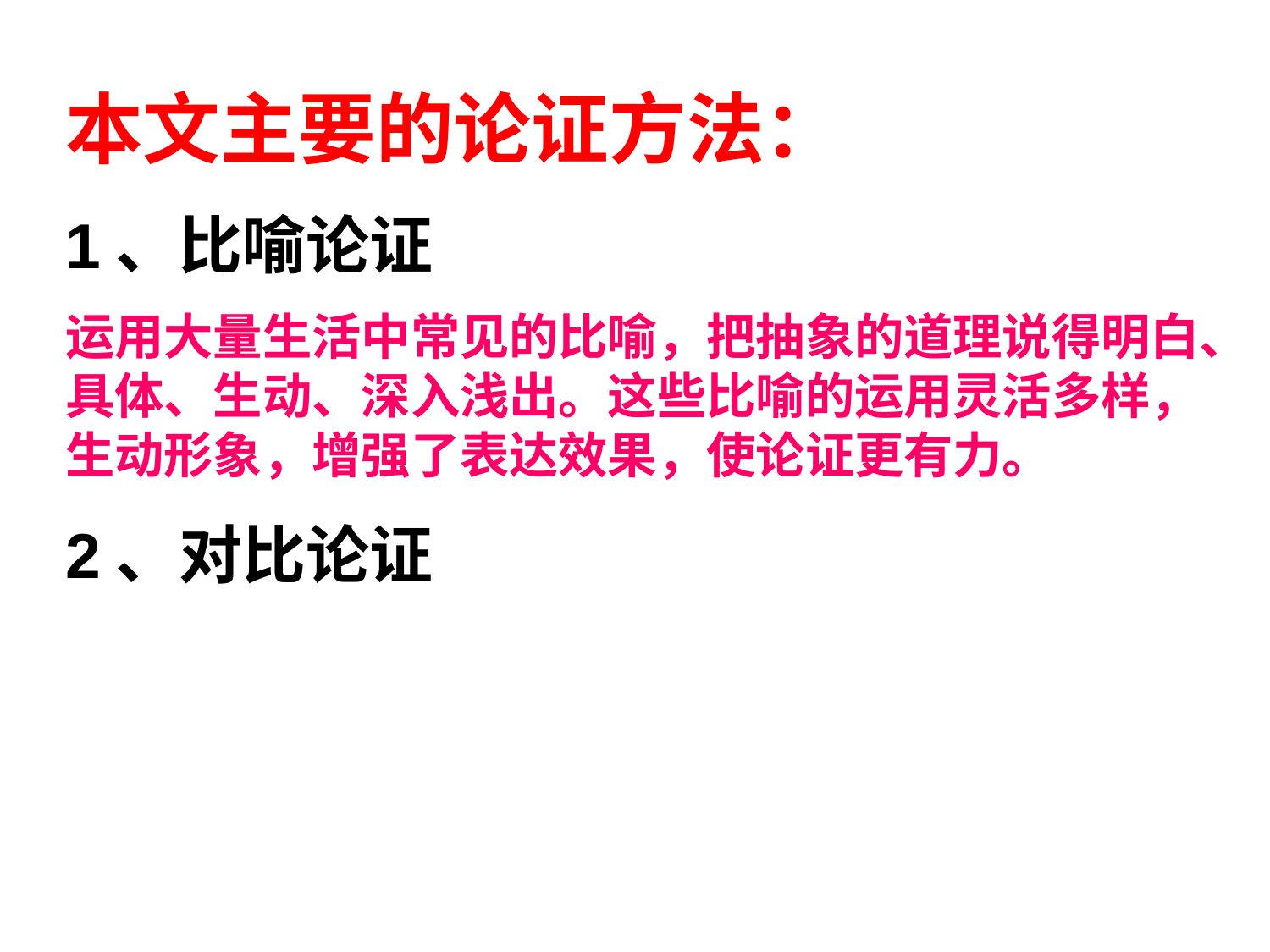

本文主要的论证方法：
1、比喻论证
运用大量生活中常见的比喻，把抽象的道理说得明白、具体、生动、深入浅出。这些比喻的运用灵活多样，生动形象，增强了表达效果，使论证更有力。
2、对比论证